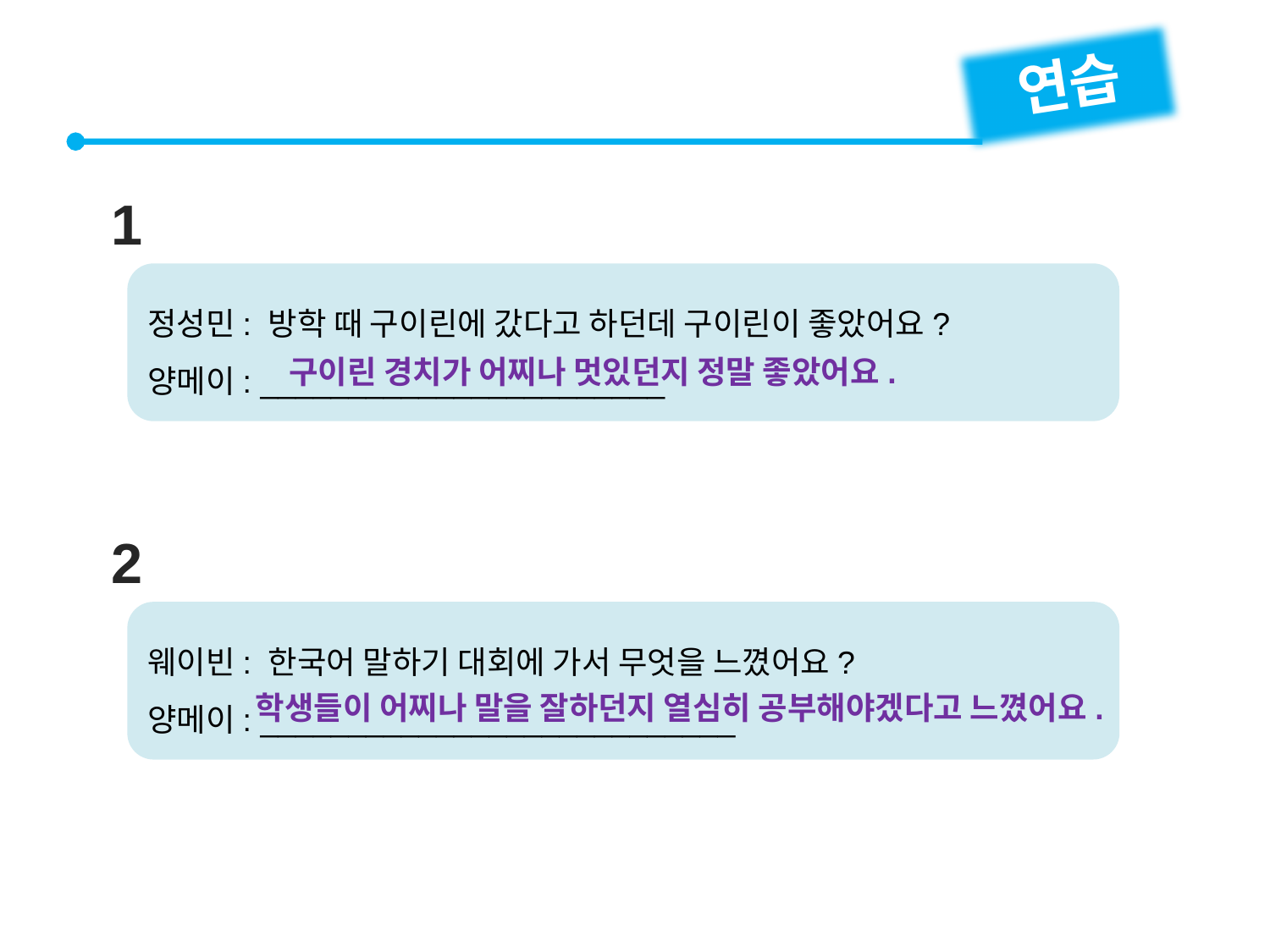

연습
1
정성민: 방학 때 구이린에 갔다고 하던데 구이린이 좋았어요?
양메이: _______________________
구이린 경치가 어찌나 멋있던지 정말 좋았어요.
2
웨이빈: 한국어 말하기 대회에 가서 무엇을 느꼈어요?
양메이: ___________________________
학생들이 어찌나 말을 잘하던지 열심히 공부해야겠다고 느꼈어요.